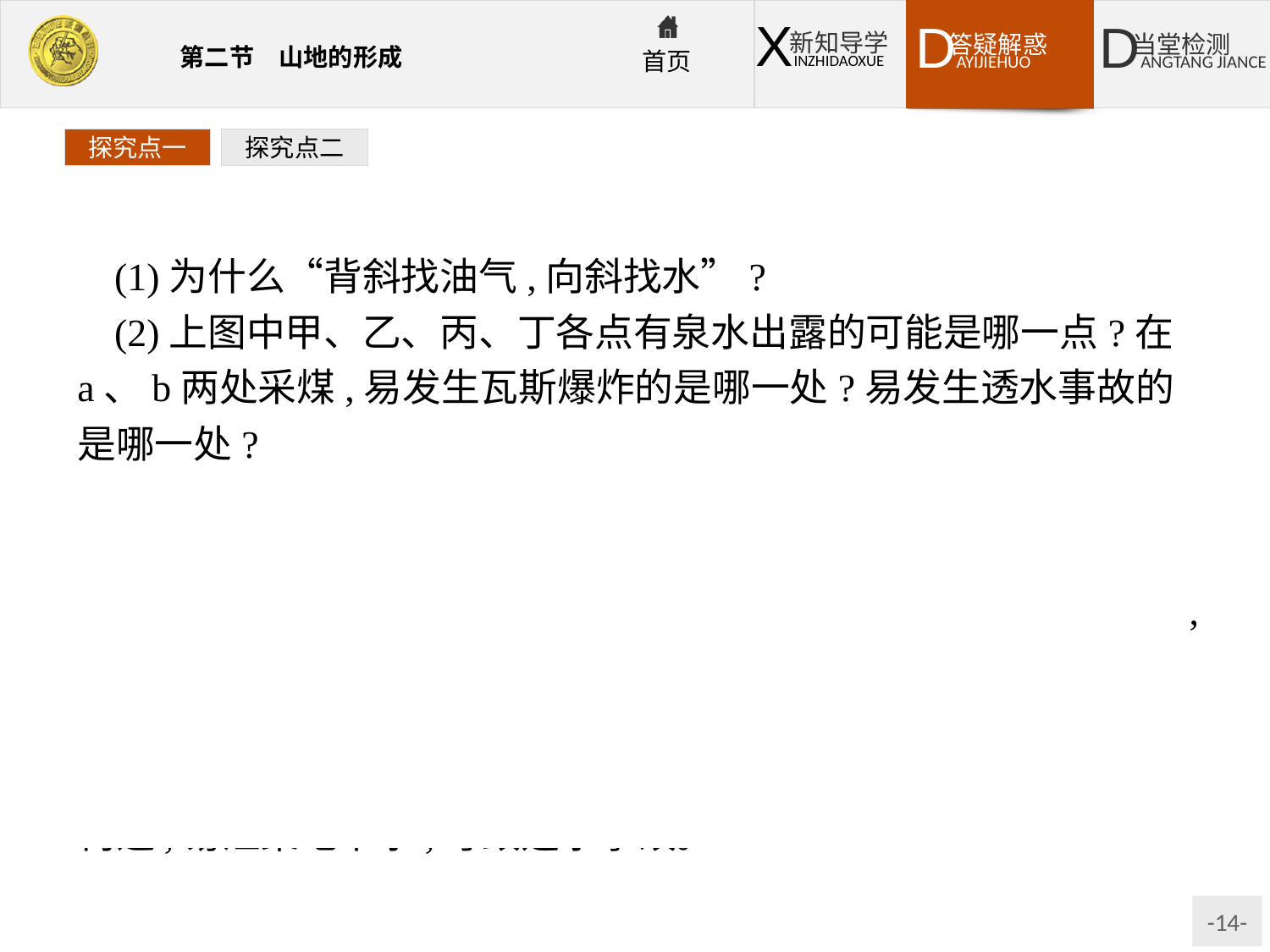

探究点一
探究点二
(1)为什么“背斜找油气,向斜找水”?
(2)上图中甲、乙、丙、丁各点有泉水出露的可能是哪一点?在a、b两处采煤,易发生瓦斯爆炸的是哪一处?易发生透水事故的是哪一处?
提示:(1)背斜为良好的储油、储气构造。由于天然气密度最小,分布于背斜顶部,水密度最大,分布于背斜底部,中间为石油。向斜构造有利于地下水富集,两翼的水向中间汇集,下渗形成地下水,故可在向斜槽部打井。
(2)甲、乙、丙、丁四处,丁处为断层,最可能有泉水出露。a处为背斜构造,易发生瓦斯气体聚集,导致爆炸事故;b处为向斜构造,易汇聚地下水,导致透水事故。